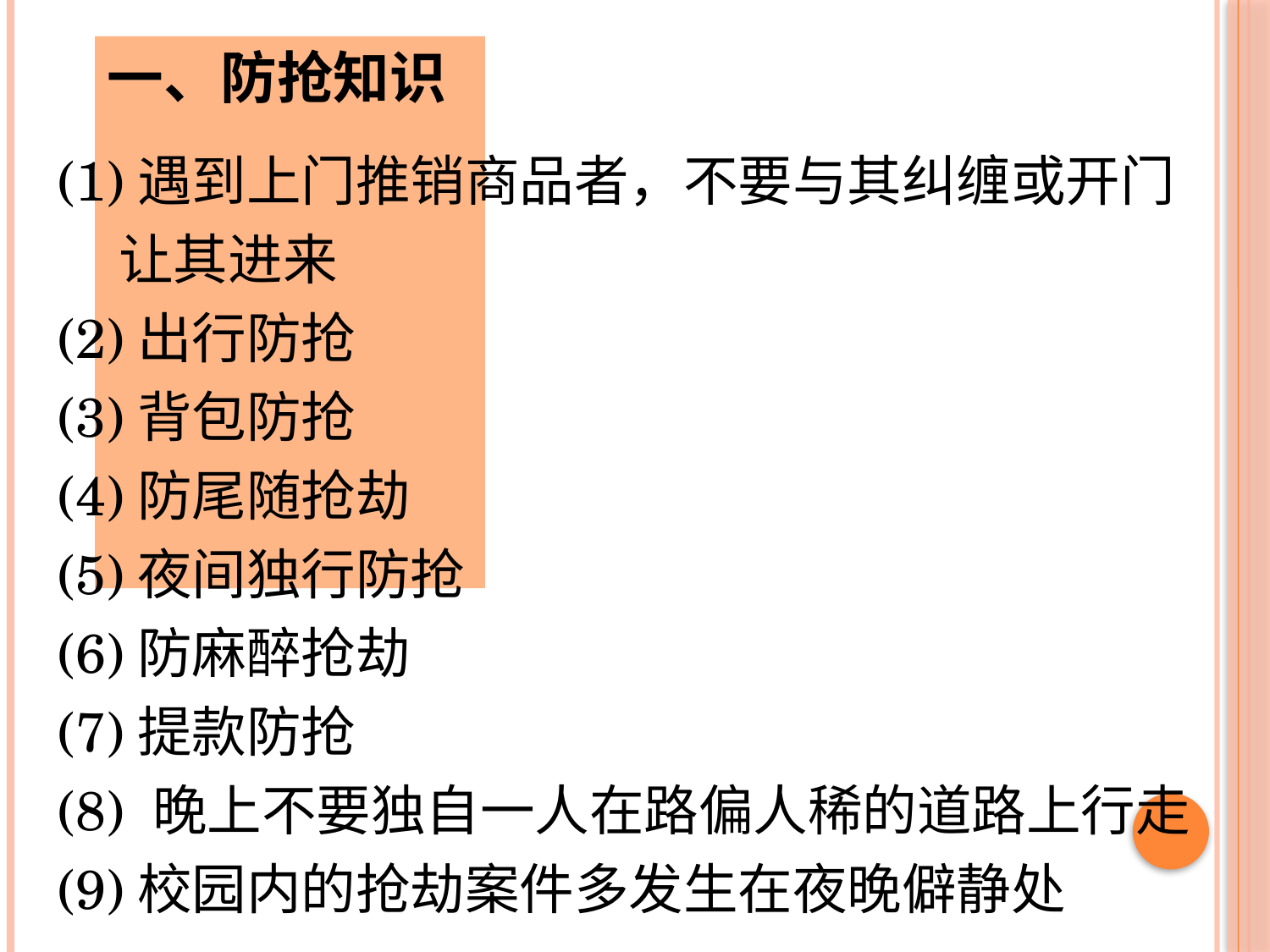

一、防抢知识
(1)遇到上门推销商品者，不要与其纠缠或开门让其进来
(2)出行防抢
(3)背包防抢
(4)防尾随抢劫
(5)夜间独行防抢
(6)防麻醉抢劫
(7)提款防抢
(8) 晚上不要独自一人在路偏人稀的道路上行走
(9)校园内的抢劫案件多发生在夜晚僻静处